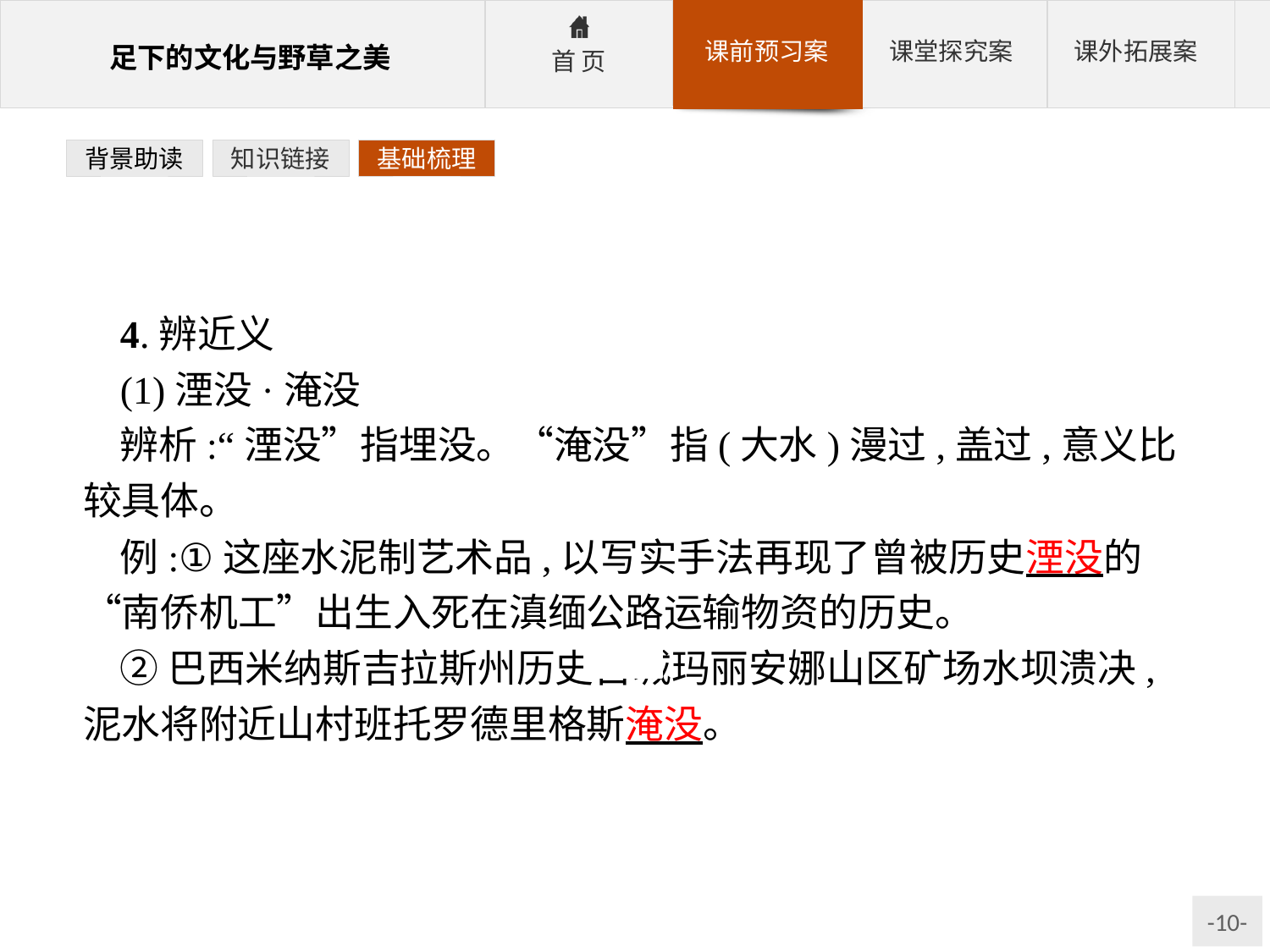

背景助读
知识链接
基础梳理
4.辨近义
(1)湮没·淹没
辨析:“湮没”指埋没。“淹没”指(大水)漫过,盖过,意义比较具体。
例:①这座水泥制艺术品,以写实手法再现了曾被历史湮没的“南侨机工”出生入死在滇缅公路运输物资的历史。
②巴西米纳斯吉拉斯州历史古城玛丽安娜山区矿场水坝溃决,泥水将附近山村班托罗德里格斯淹没。